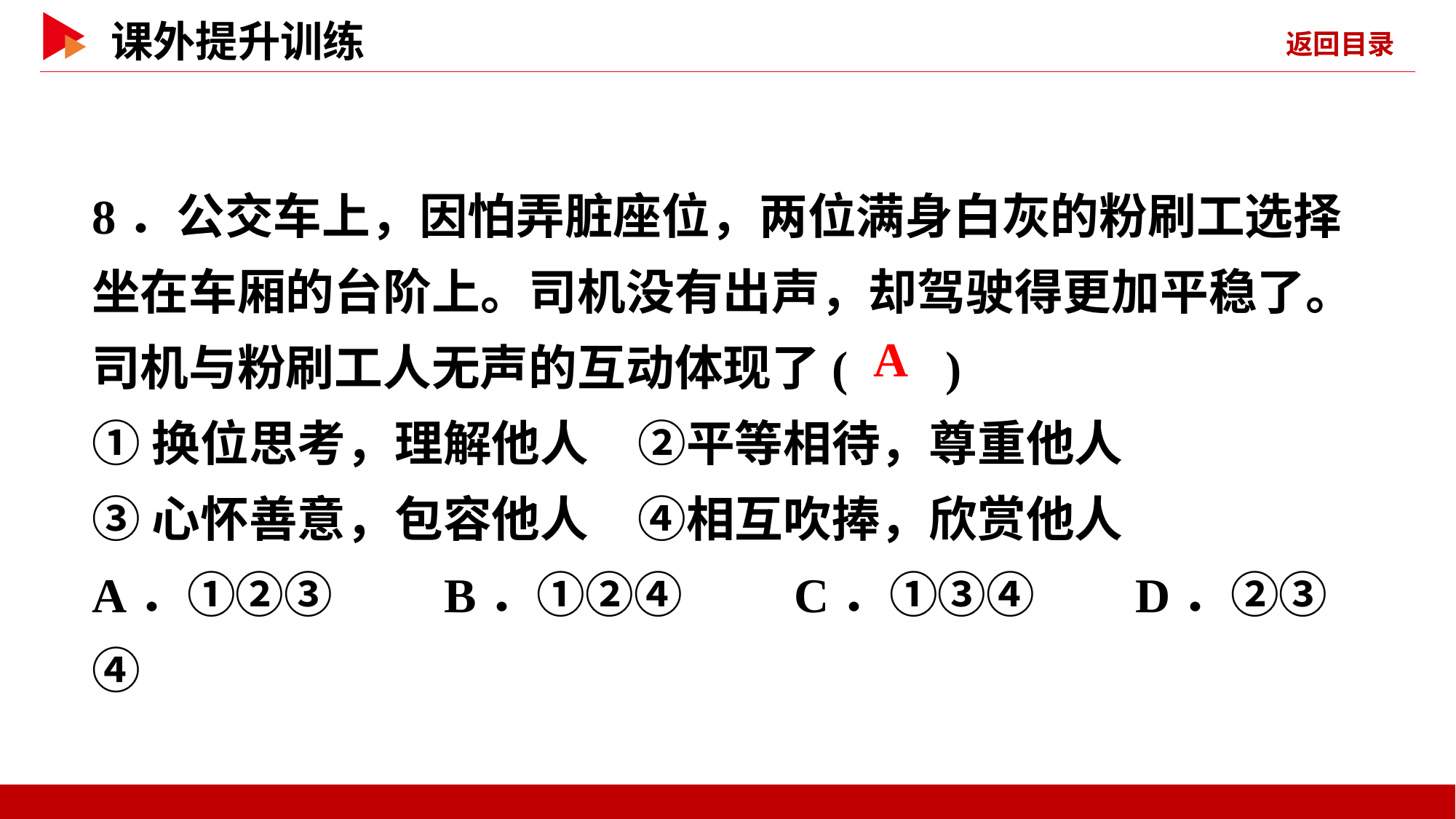

8．公交车上，因怕弄脏座位，两位满身白灰的粉刷工选择坐在车厢的台阶上。司机没有出声，却驾驶得更加平稳了。司机与粉刷工人无声的互动体现了(        )
①换位思考，理解他人　②平等相待，尊重他人
③心怀善意，包容他人　④相互吹捧，欣赏他人
A．①②③         B．①②④         C．①③④        D．②③④
   A